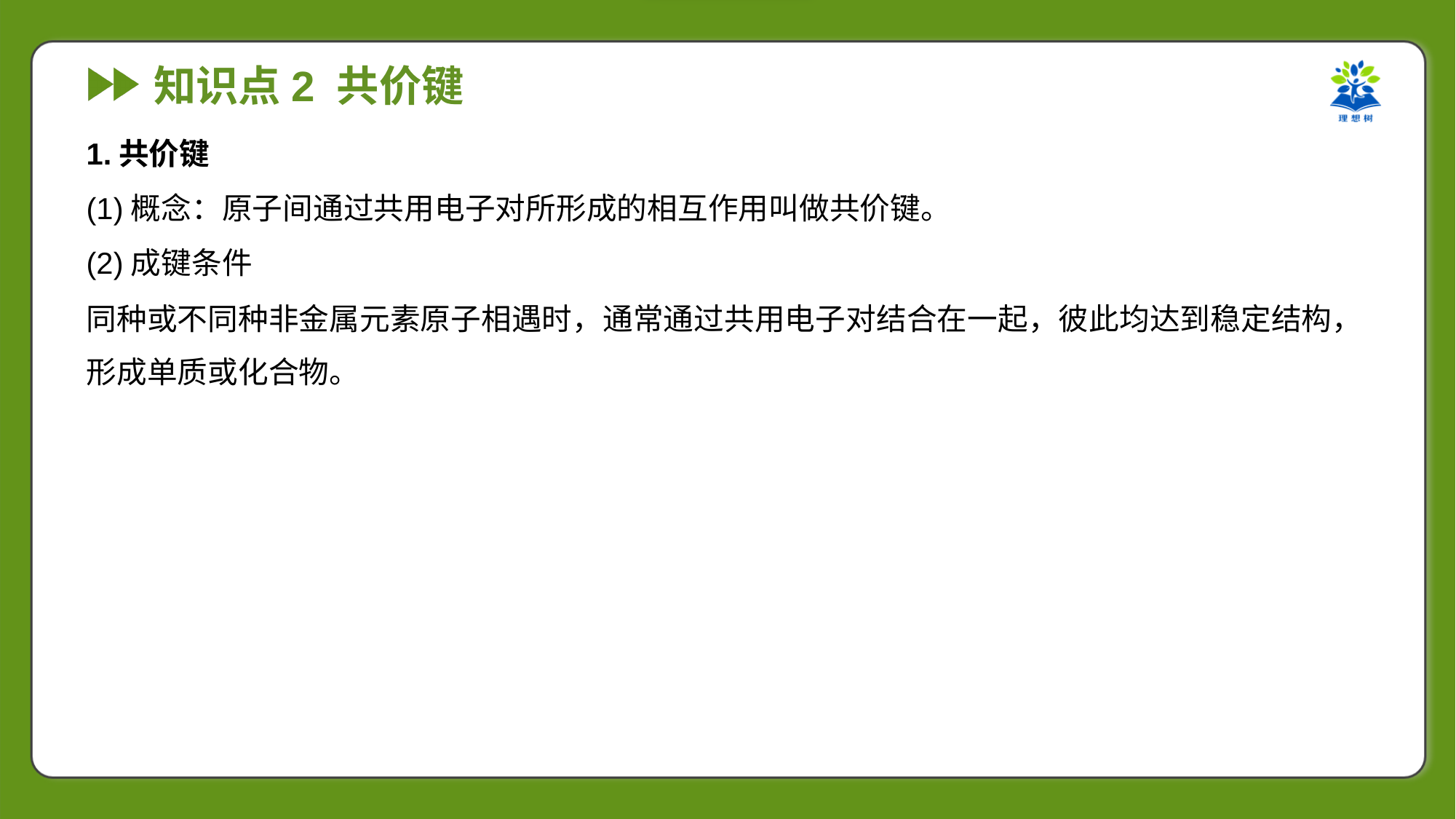

1.共价键
(1)概念：原子间通过共用电子对所形成的相互作用叫做共价键。
(2)成键条件
同种或不同种非金属元素原子相遇时，通常通过共用电子对结合在一起，彼此均达到稳定结构，
形成单质或化合物。